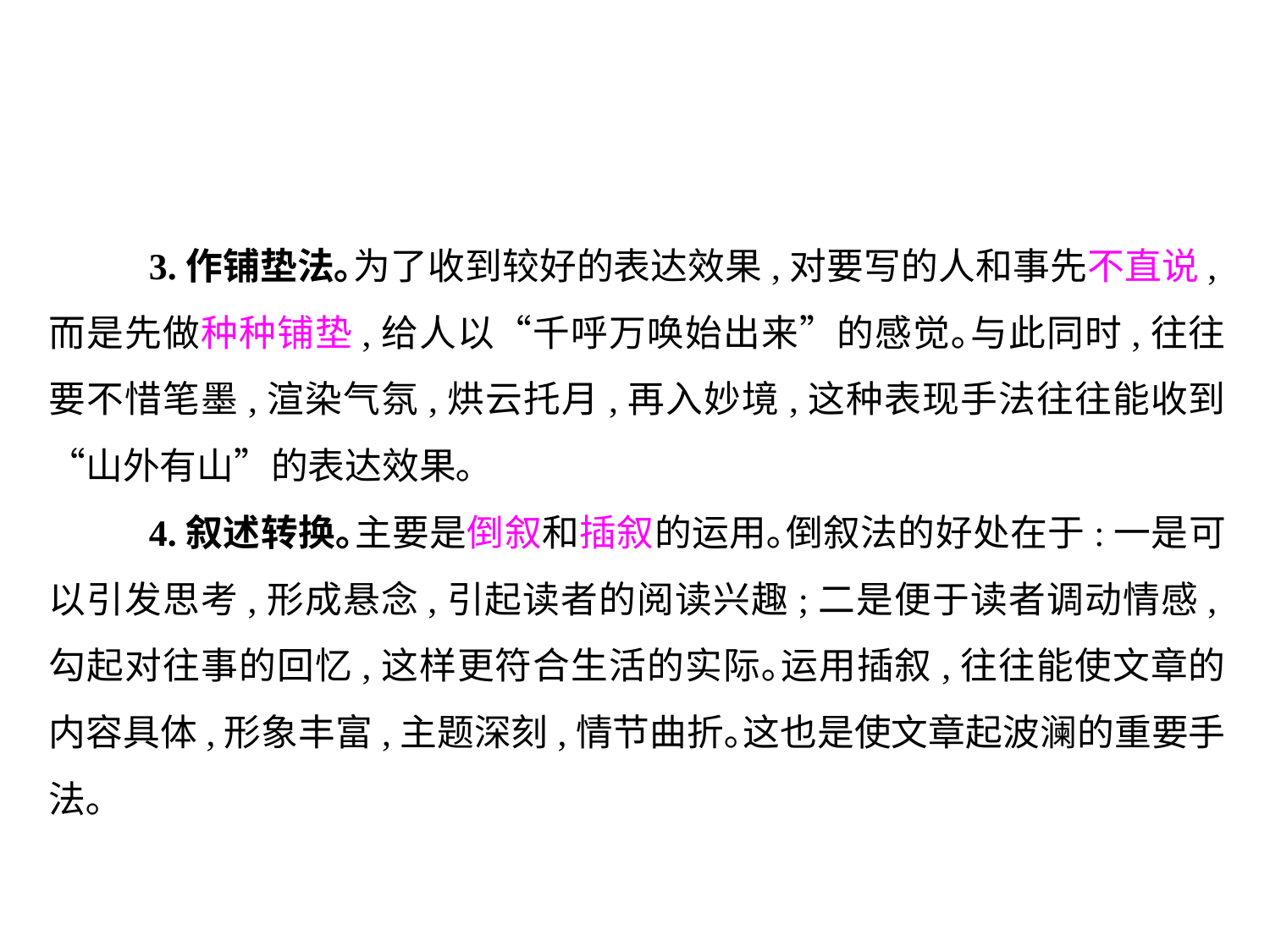

3.作铺垫法｡为了收到较好的表达效果,对要写的人和事先不直说,而是先做种种铺垫,给人以“千呼万唤始出来”的感觉｡与此同时,往往要不惜笔墨,渲染气氛,烘云托月,再入妙境,这种表现手法往往能收到“山外有山”的表达效果｡
4.叙述转换｡主要是倒叙和插叙的运用｡倒叙法的好处在于:一是可以引发思考,形成悬念,引起读者的阅读兴趣;二是便于读者调动情感,勾起对往事的回忆,这样更符合生活的实际｡运用插叙,往往能使文章的内容具体,形象丰富,主题深刻,情节曲折｡这也是使文章起波澜的重要手法｡